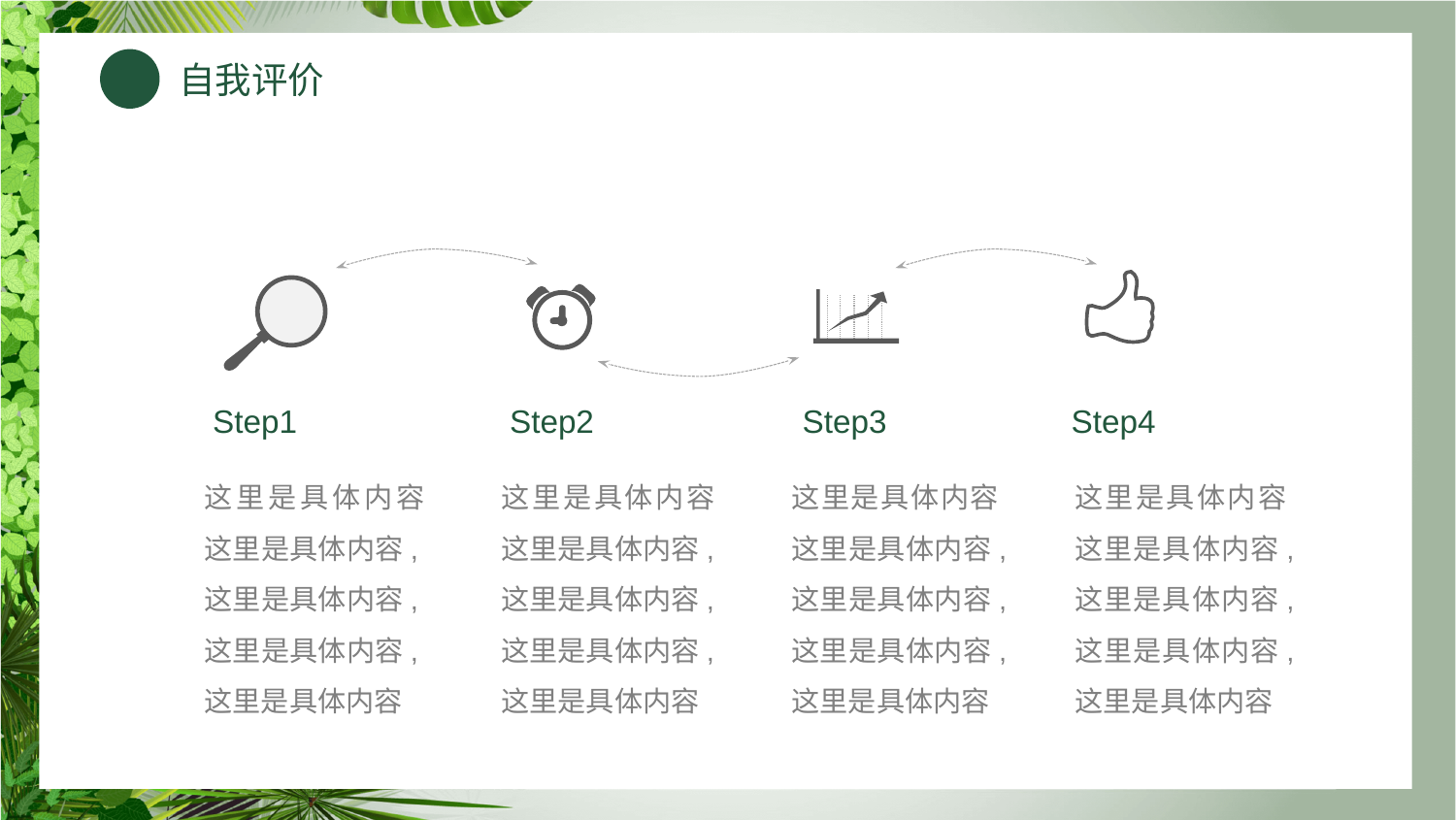

Step1
Step2
Step3
Step4
这里是具体内容这里是具体内容,这里是具体内容,这里是具体内容,这里是具体内容
这里是具体内容这里是具体内容,这里是具体内容,这里是具体内容,这里是具体内容
这里是具体内容这里是具体内容,这里是具体内容,这里是具体内容,这里是具体内容
这里是具体内容这里是具体内容,这里是具体内容,这里是具体内容,这里是具体内容